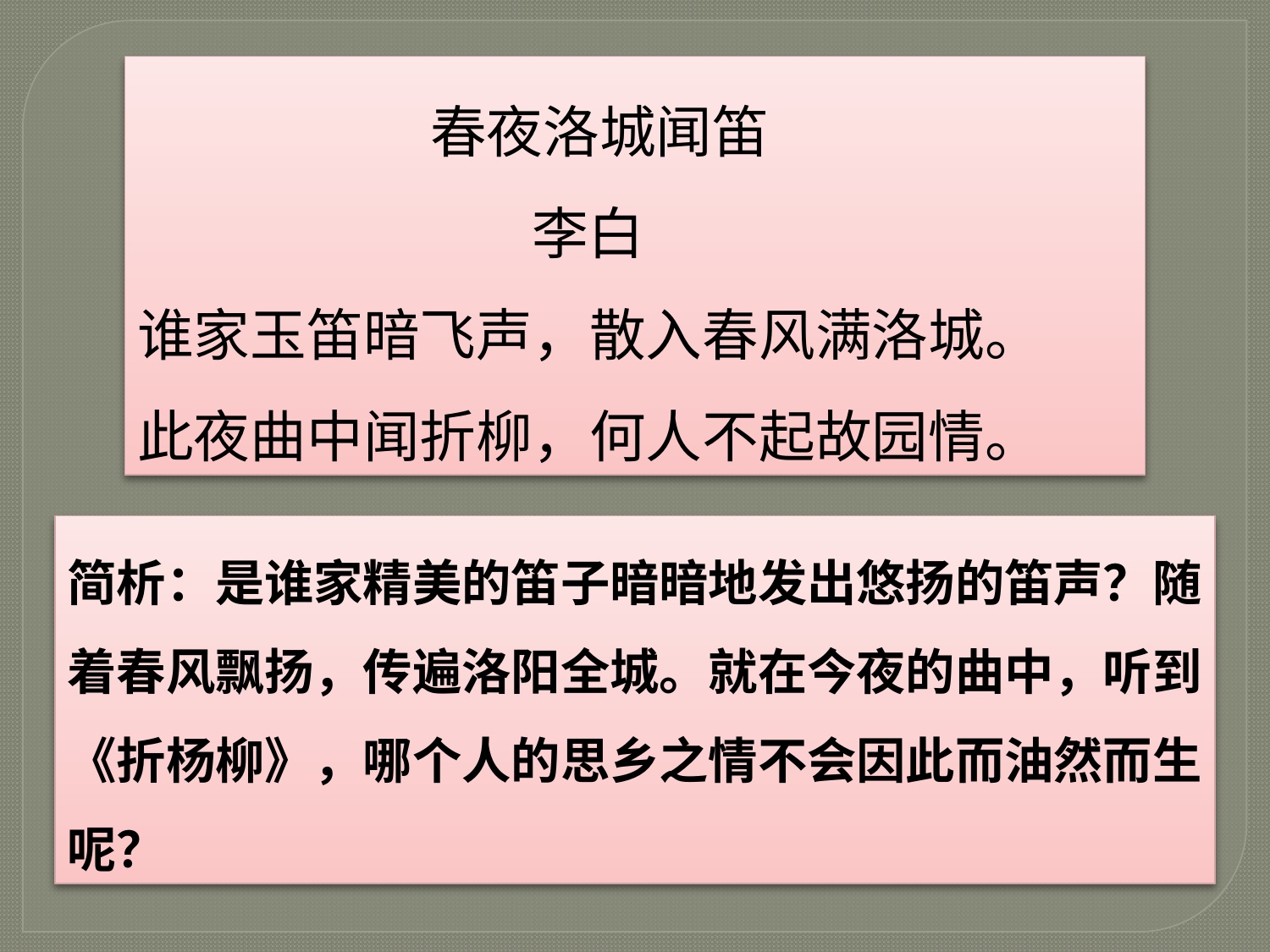

春夜洛城闻笛
                              李白
谁家玉笛暗飞声，散入春风满洛城。
此夜曲中闻折柳，何人不起故园情。
简析：是谁家精美的笛子暗暗地发出悠扬的笛声？随着春风飘扬，传遍洛阳全城。就在今夜的曲中，听到《折杨柳》，哪个人的思乡之情不会因此而油然而生呢？